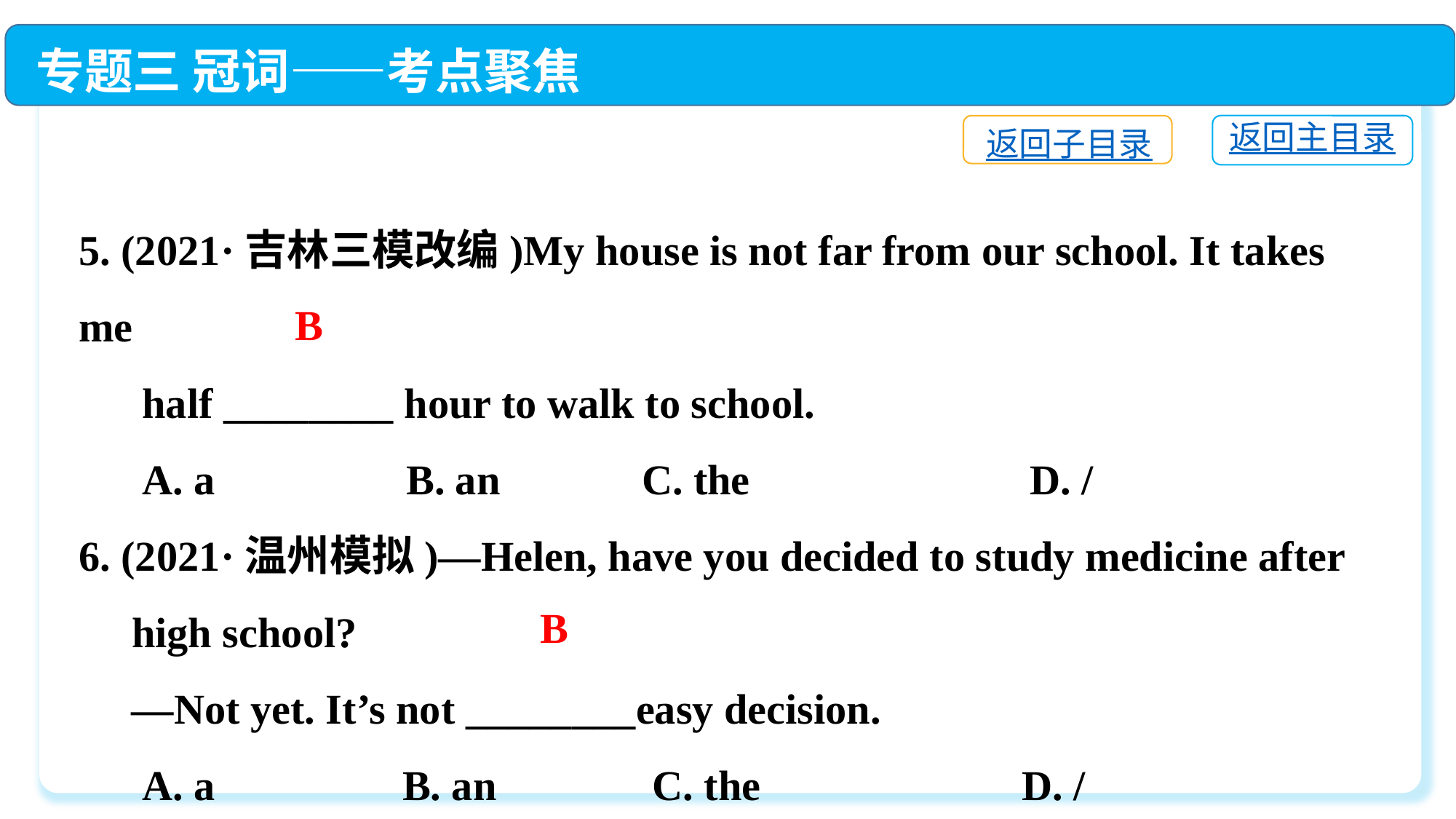

专题三 冠词——考点聚焦

返回主目录

返回子目录
5. (2021·吉林三模改编)My house is not far from our school. It takes me
      half ________ hour to walk to school.
      A. a　　　 	B. an	            C. the　　 	       D. /
6. (2021·温州模拟)—Helen, have you decided to study medicine after
     high school?
     —Not yet. It’s not ________easy decision.
      A. a	          B. an	             C. the	                 D. /
B

B